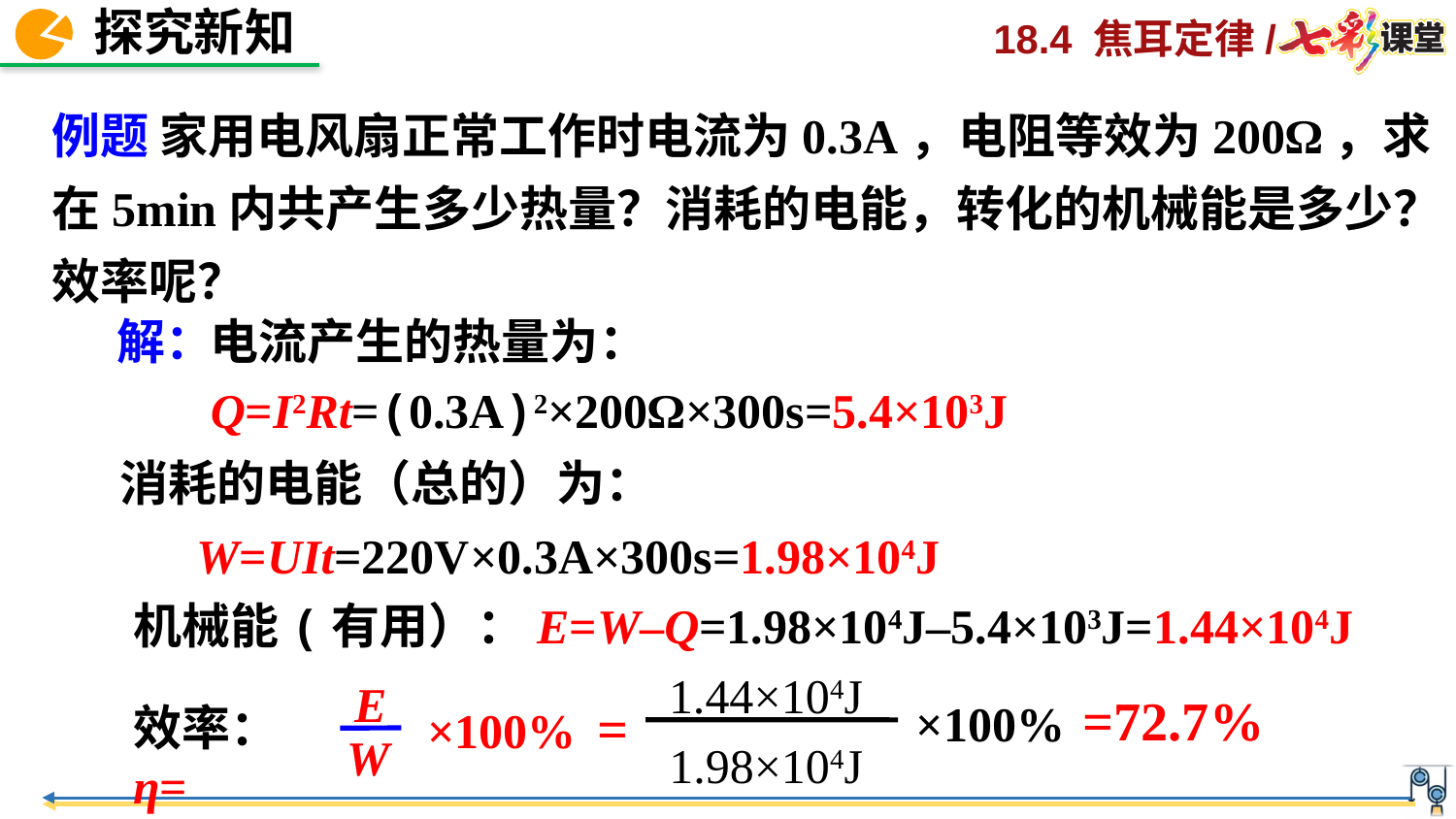

例题 家用电风扇正常工作时电流为0.3A，电阻等效为200Ω，求在5min内共产生多少热量？消耗的电能，转化的机械能是多少？效率呢？
解：
电流产生的热量为：
Q=I2Rt=(0.3A)2×200Ω×300s=5.4×103J
消耗的电能（总的）为：
W=UIt=220V×0.3A×300s=1.98×104J
机械能(有用）：E=W–Q=1.98×104J–5.4×103J=1.44×104J
1.44×104J
E
=72.7%
=
×100%
效率：η=
×100%
W

1.98×104J